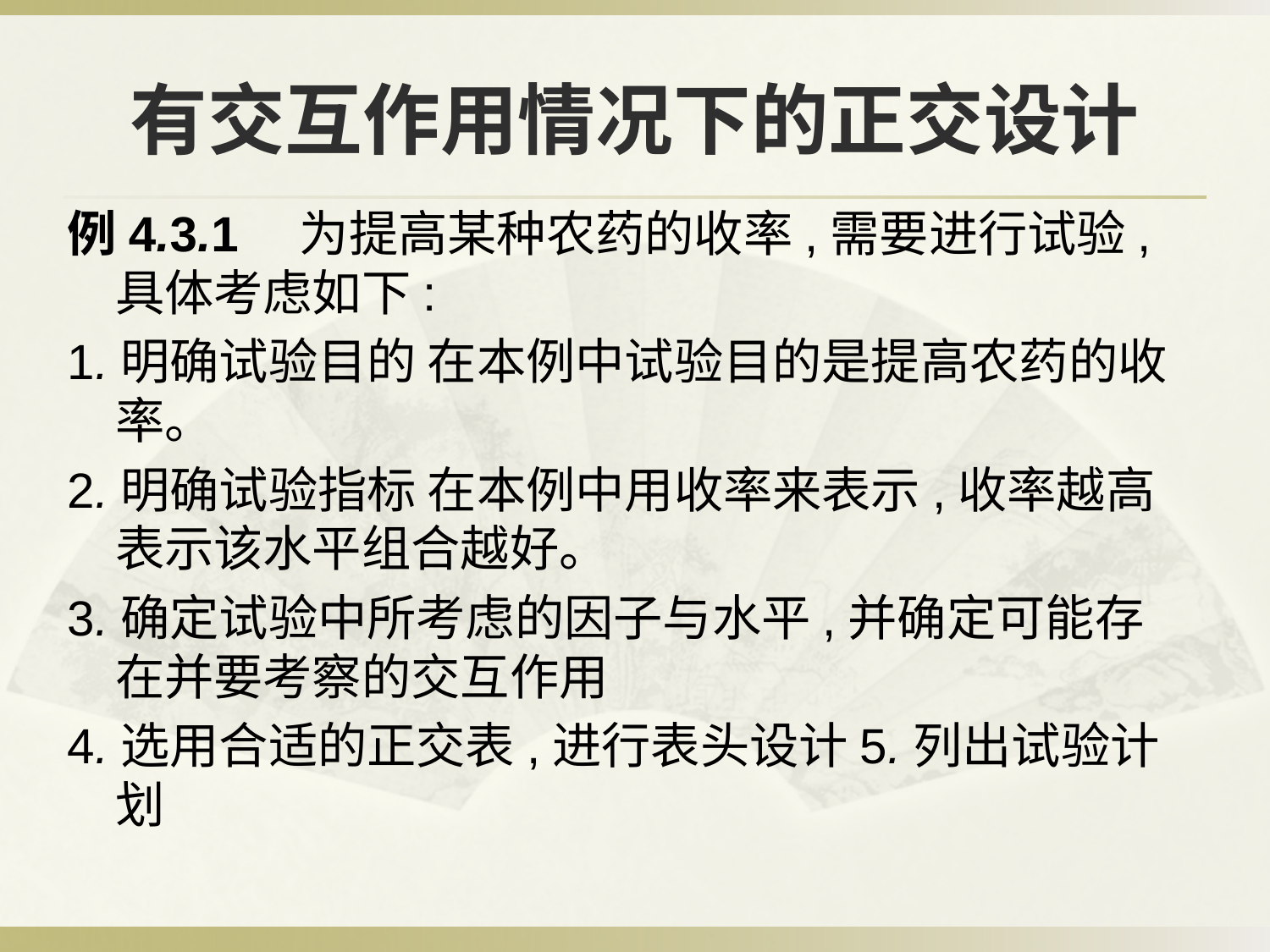

# 有交互作用情况下的正交设计
例4.3.1　为提高某种农药的收率,需要进行试验,具体考虑如下:
1.明确试验目的 在本例中试验目的是提高农药的收率。
2.明确试验指标 在本例中用收率来表示,收率越高表示该水平组合越好。
3.确定试验中所考虑的因子与水平,并确定可能存在并要考察的交互作用
4.选用合适的正交表,进行表头设计5.列出试验计划